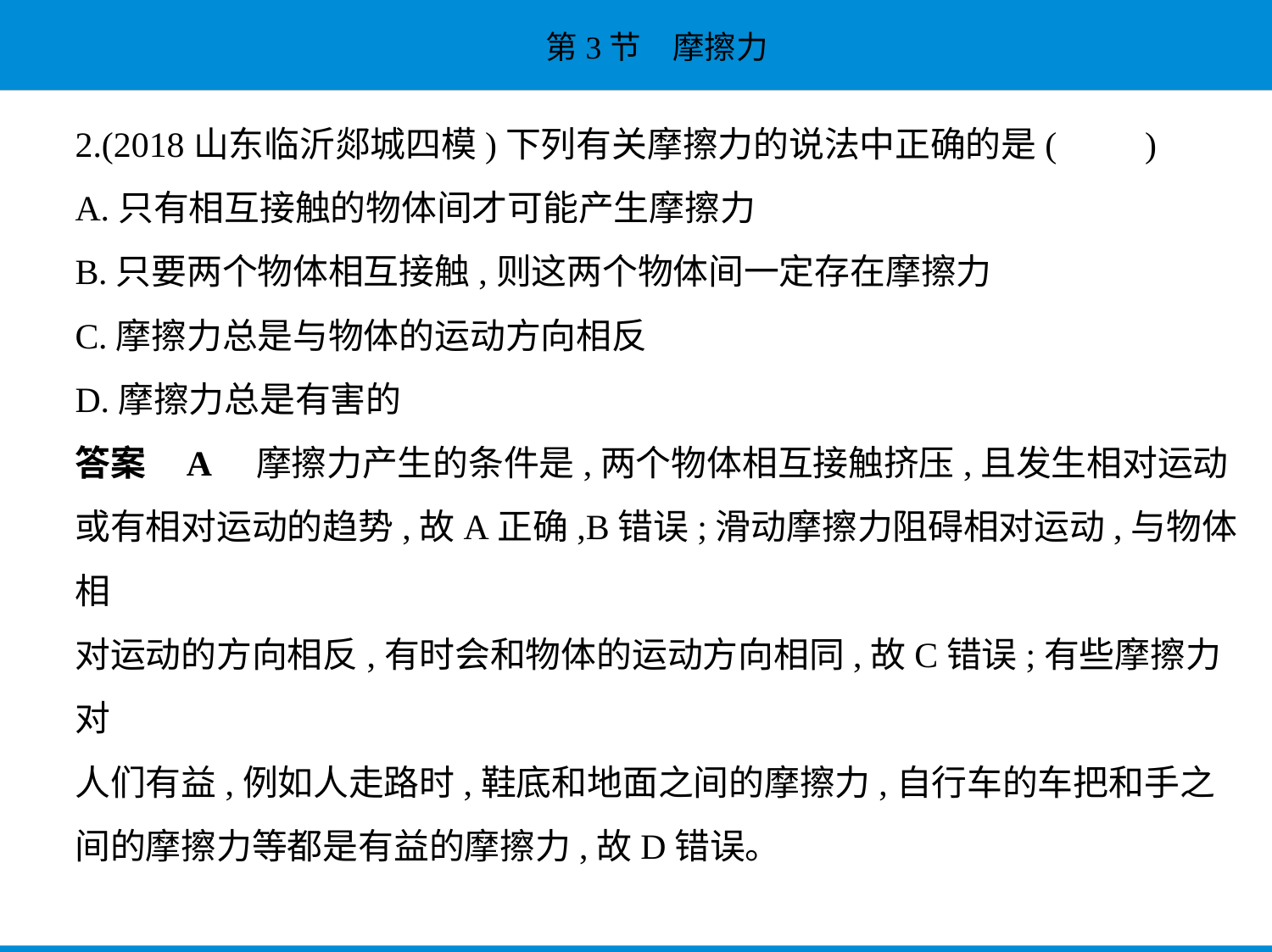

2.(2018山东临沂郯城四模)下列有关摩擦力的说法中正确的是(　　)
A.只有相互接触的物体间才可能产生摩擦力
B.只要两个物体相互接触,则这两个物体间一定存在摩擦力
C.摩擦力总是与物体的运动方向相反
D.摩擦力总是有害的
答案    A　摩擦力产生的条件是,两个物体相互接触挤压,且发生相对运动
或有相对运动的趋势,故A正确,B错误;滑动摩擦力阻碍相对运动,与物体相
对运动的方向相反,有时会和物体的运动方向相同,故C错误;有些摩擦力对
人们有益,例如人走路时,鞋底和地面之间的摩擦力,自行车的车把和手之
间的摩擦力等都是有益的摩擦力,故D错误。